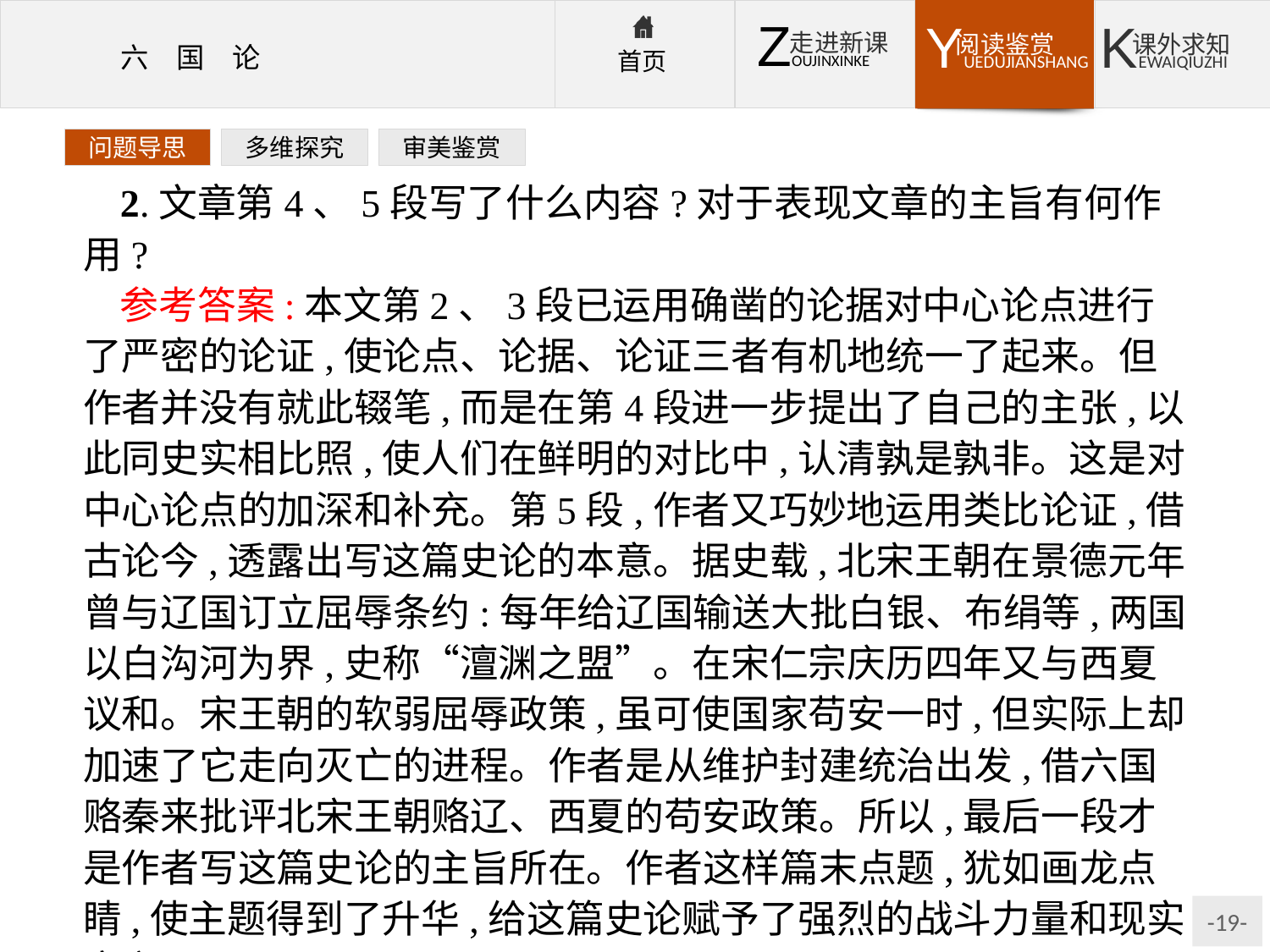

问题导思
多维探究
审美鉴赏
2.文章第4、5段写了什么内容?对于表现文章的主旨有何作用?
参考答案:本文第2、3段已运用确凿的论据对中心论点进行了严密的论证,使论点、论据、论证三者有机地统一了起来。但作者并没有就此辍笔,而是在第4段进一步提出了自己的主张,以此同史实相比照,使人们在鲜明的对比中,认清孰是孰非。这是对中心论点的加深和补充。第5段,作者又巧妙地运用类比论证,借古论今,透露出写这篇史论的本意。据史载,北宋王朝在景德元年曾与辽国订立屈辱条约:每年给辽国输送大批白银、布绢等,两国以白沟河为界,史称“澶渊之盟”。在宋仁宗庆历四年又与西夏议和。宋王朝的软弱屈辱政策,虽可使国家苟安一时,但实际上却加速了它走向灭亡的进程。作者是从维护封建统治出发,借六国赂秦来批评北宋王朝赂辽、西夏的苟安政策。所以,最后一段才是作者写这篇史论的主旨所在。作者这样篇末点题,犹如画龙点睛,使主题得到了升华,给这篇史论赋予了强烈的战斗力量和现实意义。